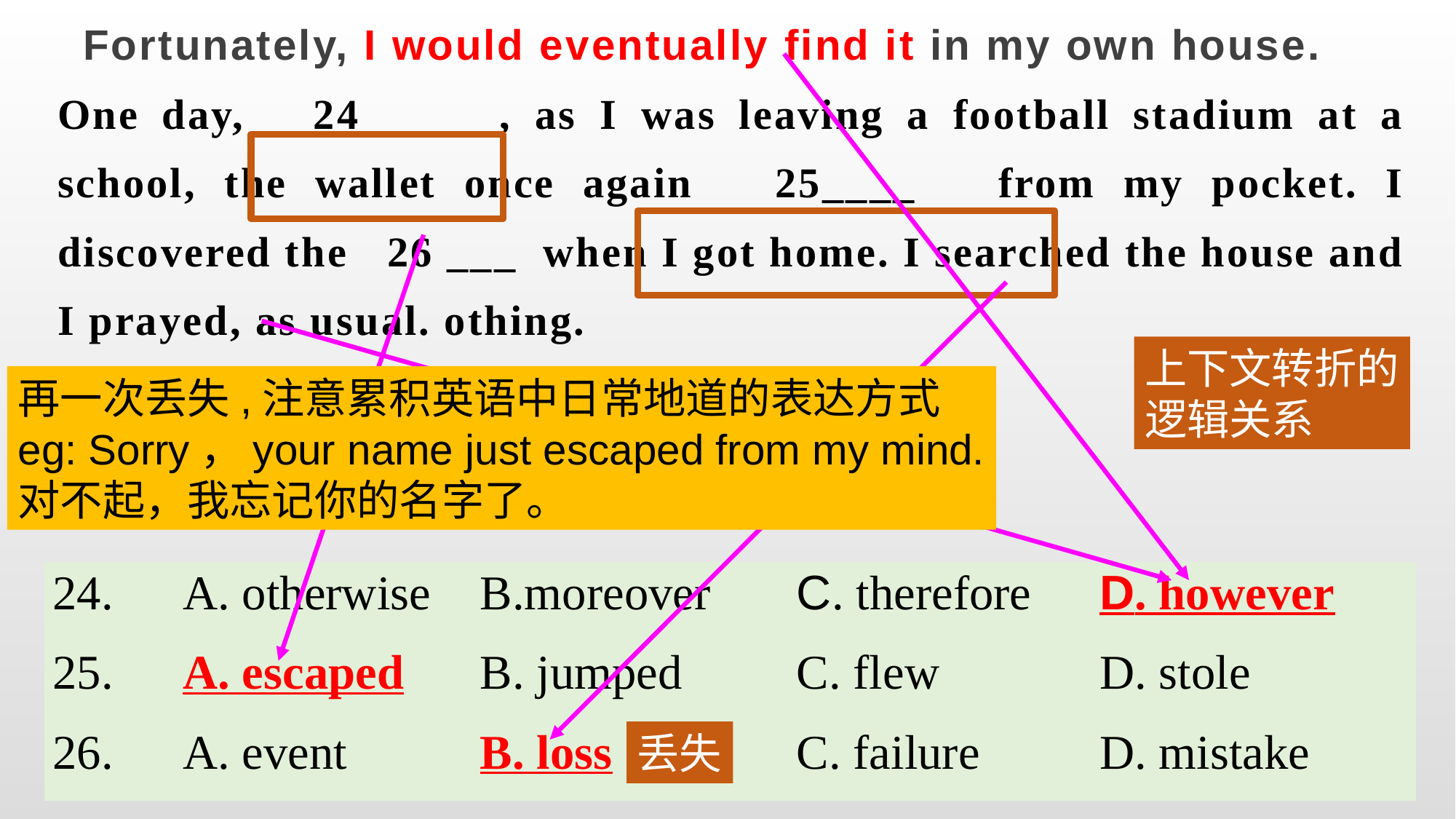

Fortunately, I would eventually find it in my own house.
One day,   24 ____ , as I was leaving a football stadium at a school, the wallet once again   25____   from my pocket. I discovered the   26 ___  when I got home. I searched the house and I prayed, as usual. othing.

上下文转折的
逻辑关系
再一次丢失,注意累积英语中日常地道的表达方式
eg: Sorry，your name just escaped from my mind.
对不起，我忘记你的名字了。
| 24. | A. otherwise | B.moreover | C. therefore | D. however |
| --- | --- | --- | --- | --- |
| 25. | A. escaped | B. jumped | C. flew | D. stole |
| 26. | A. event | B. loss | C. failure | D. mistake |
丢失